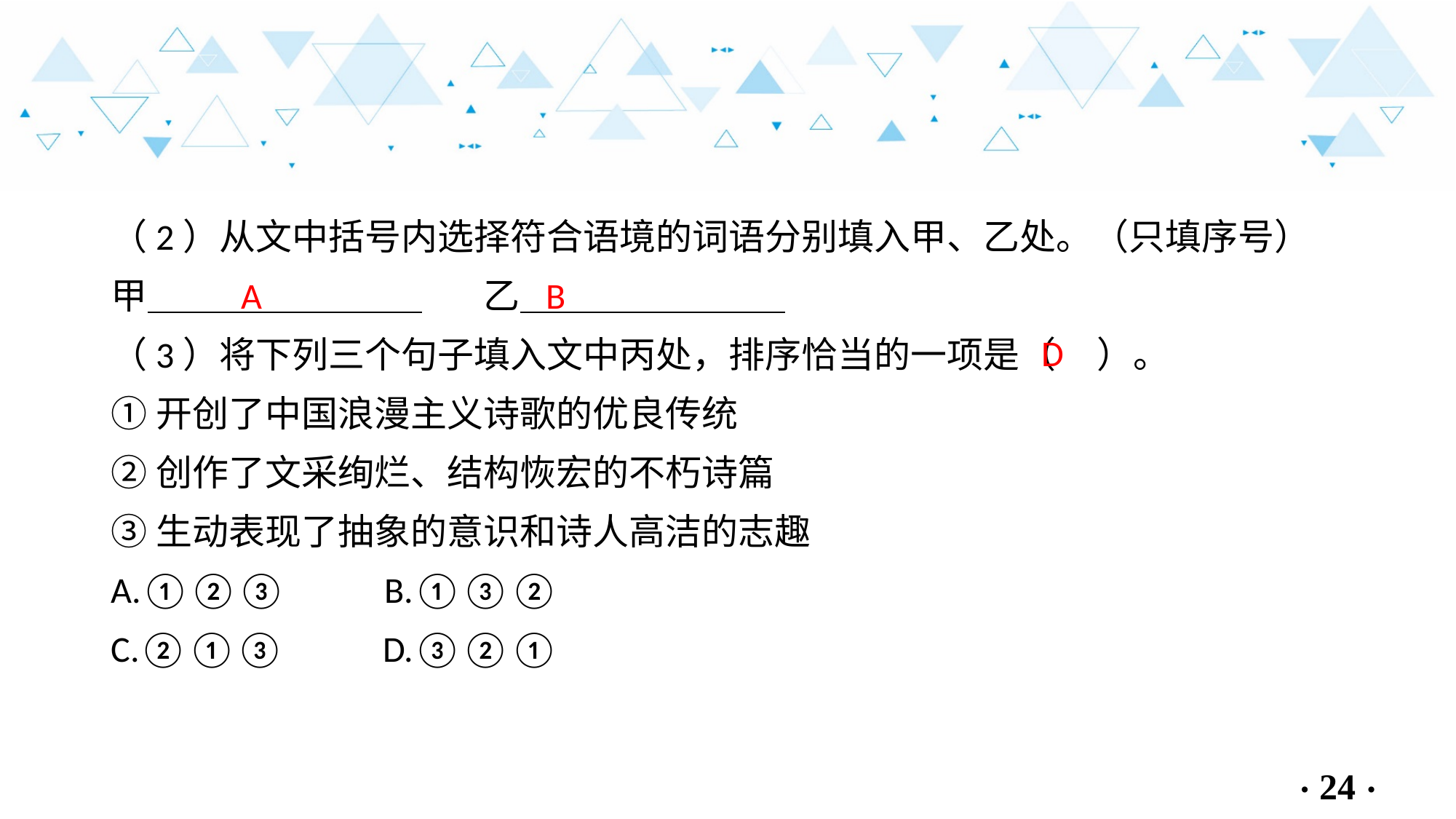

（2）从文中括号内选择符合语境的词语分别填入甲、乙处。（只填序号）
甲                                 乙                          .
（3）将下列三个句子填入文中丙处，排序恰当的一项是（    ）。
①开创了中国浪漫主义诗歌的优良传统
②创作了文采绚烂、结构恢宏的不朽诗篇
③生动表现了抽象的意识和诗人高洁的志趣
A.①②③            B.①③②
C.②①③            D.③②①

B
A
D